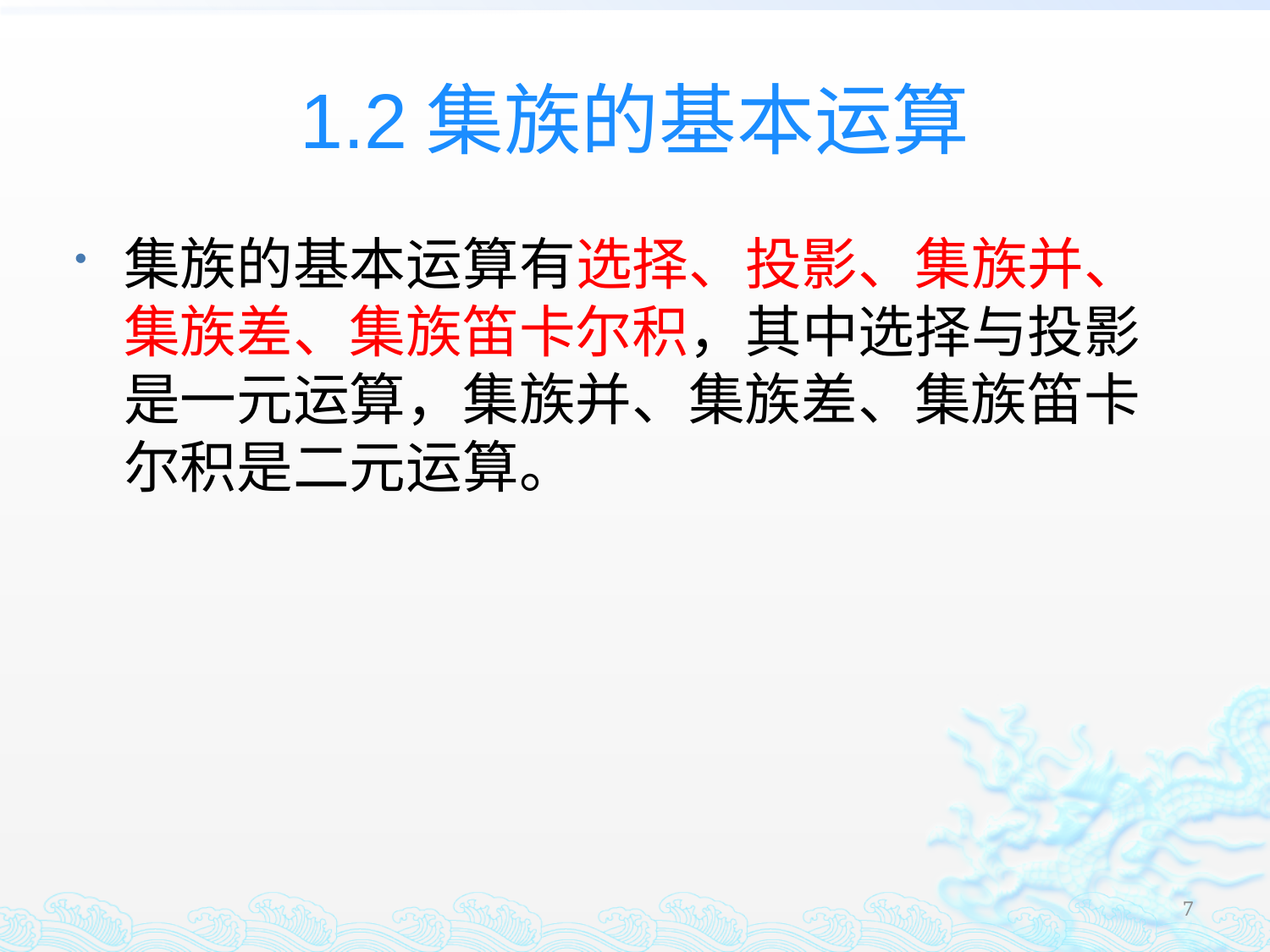

# 1.2集族的基本运算
集族的基本运算有选择、投影、集族并、集族差、集族笛卡尔积，其中选择与投影是一元运算，集族并、集族差、集族笛卡尔积是二元运算。

7